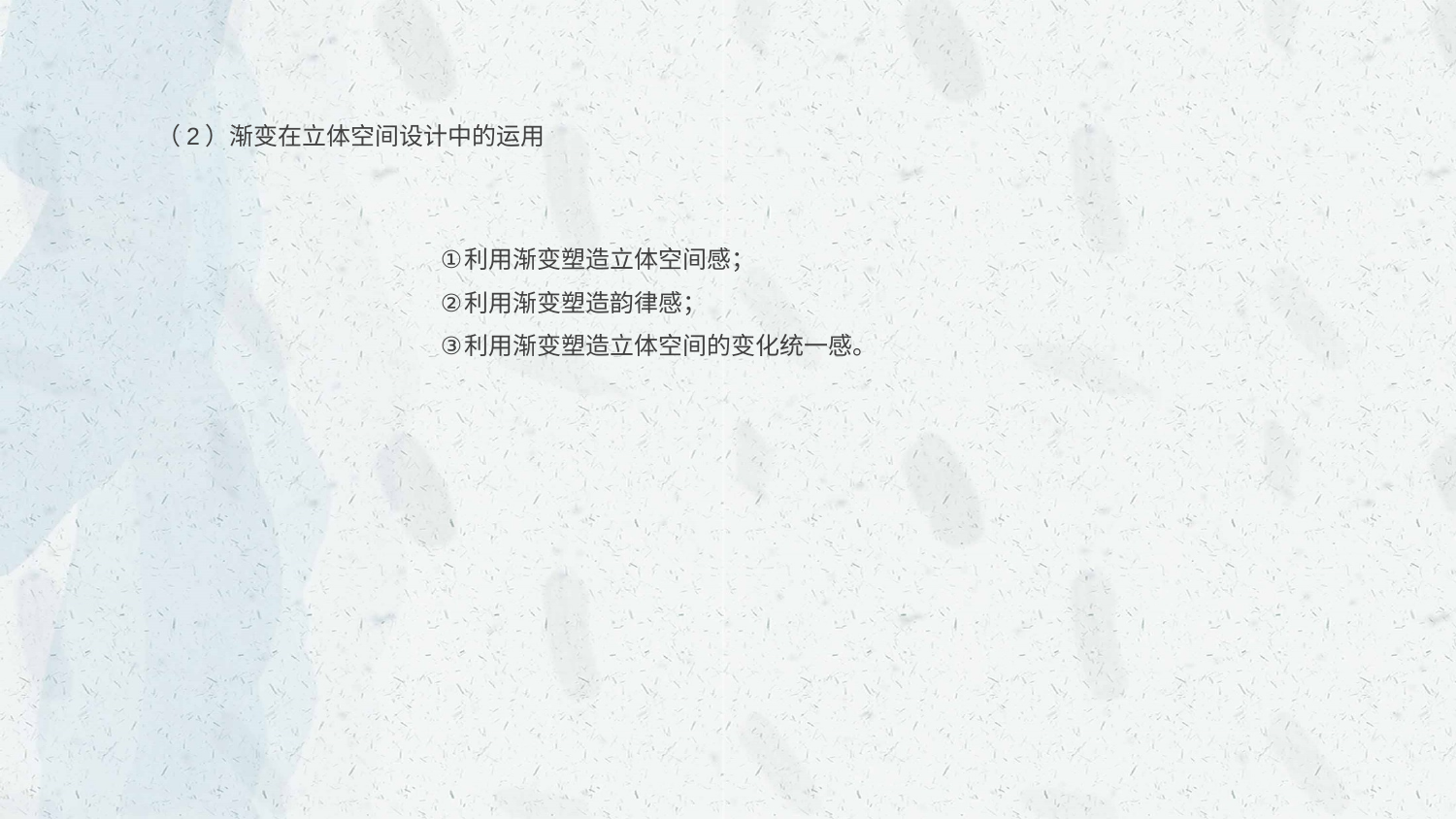

（2）渐变在立体空间设计中的运用
利用渐变塑造立体空间感；
利用渐变塑造韵律感；
利用渐变塑造立体空间的变化统一感。